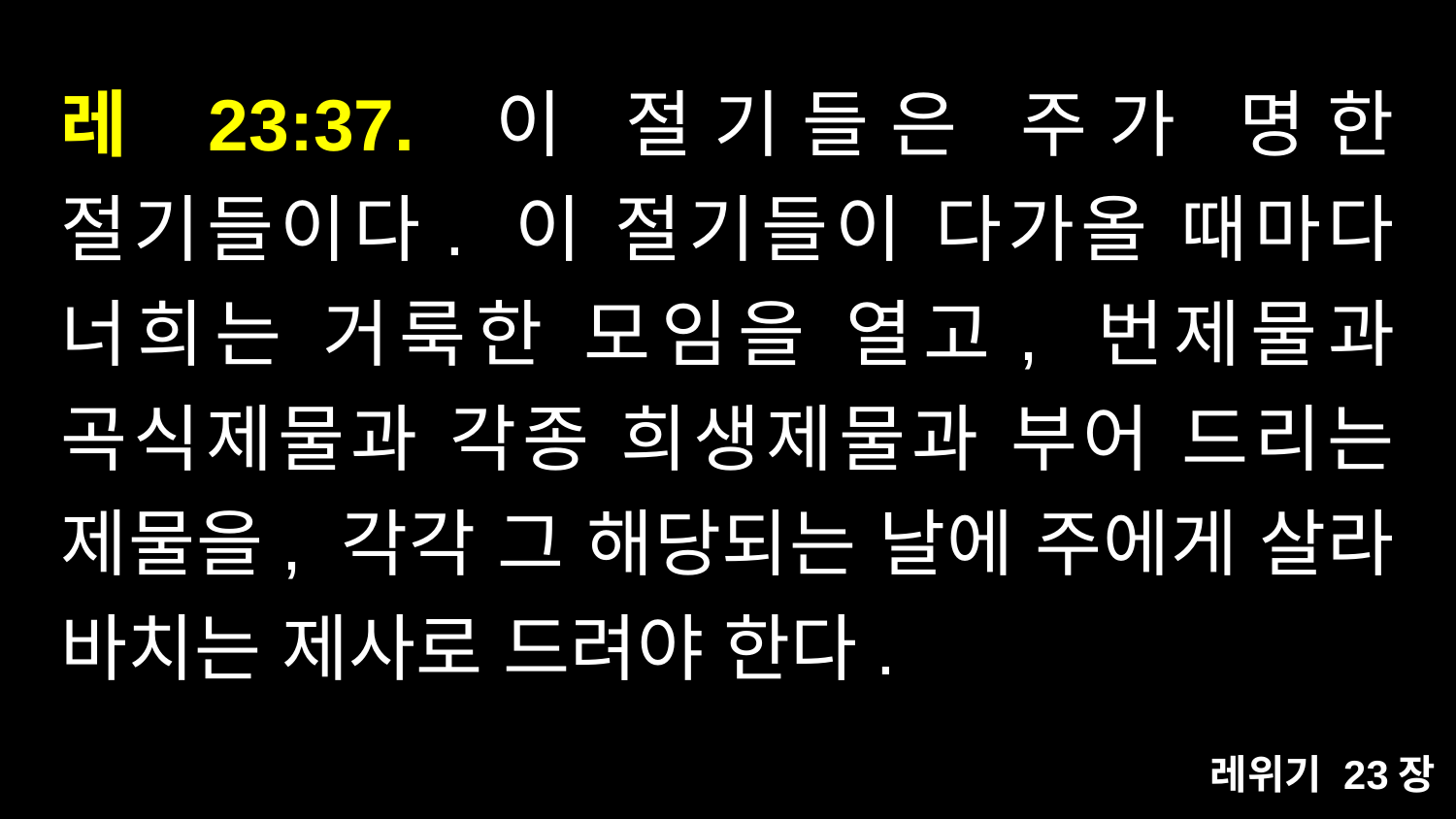

# 레 23:37. 이 절기들은 주가 명한 절기들이다. 이 절기들이 다가올 때마다 너희는 거룩한 모임을 열고, 번제물과 곡식제물과 각종 희생제물과 부어 드리는 제물을, 각각 그 해당되는 날에 주에게 살라 바치는 제사로 드려야 한다.
레위기 23장